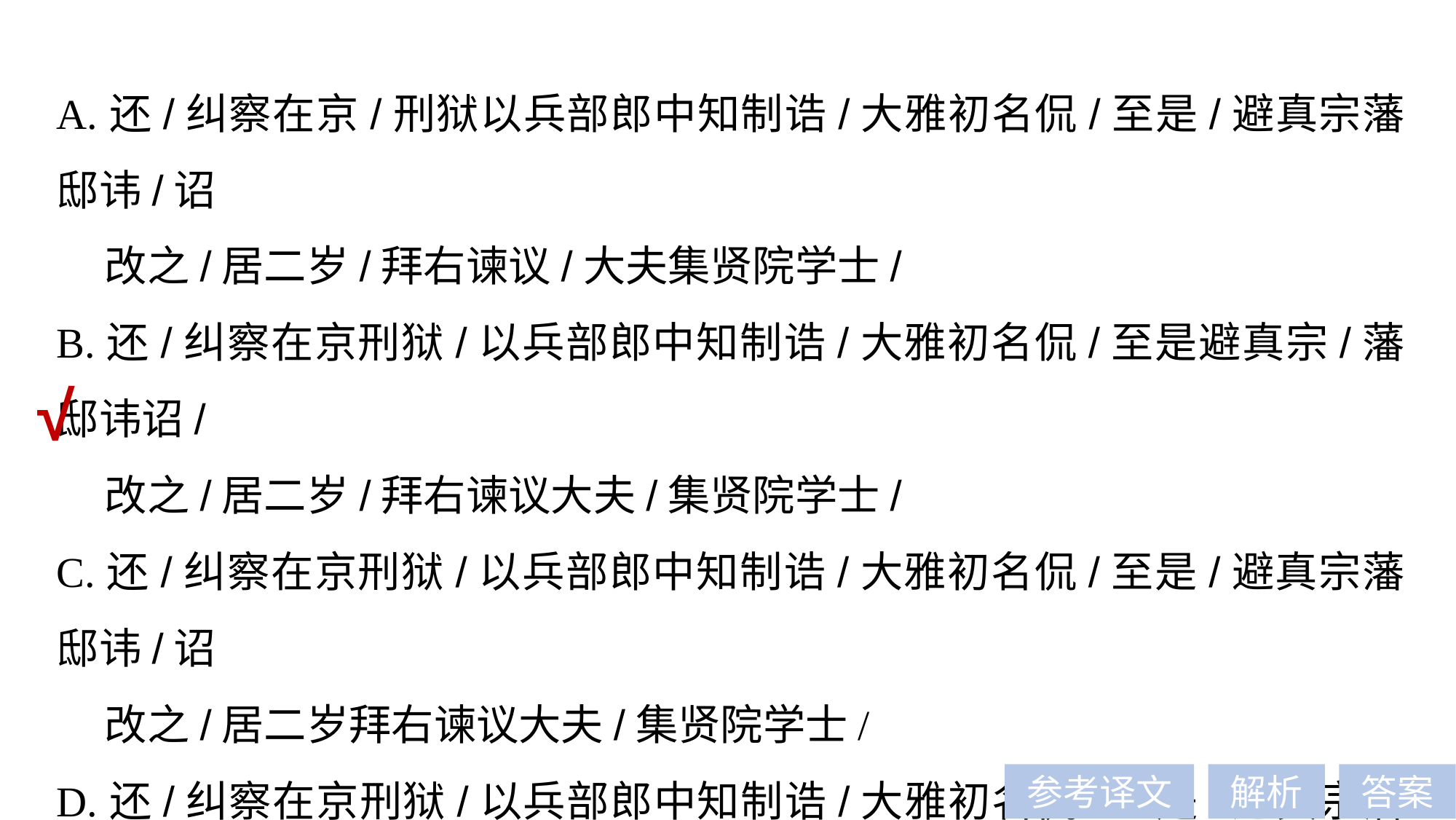

A.还/纠察在京/刑狱以兵部郎中知制诰/大雅初名侃/至是/避真宗藩邸讳/诏
    改之/居二岁/拜右谏议/大夫集贤院学士/
B.还/纠察在京刑狱/以兵部郎中知制诰/大雅初名侃/至是避真宗/藩邸讳诏/
    改之/居二岁/拜右谏议大夫/集贤院学士/
C.还/纠察在京刑狱/以兵部郎中知制诰/大雅初名侃/至是/避真宗藩邸讳/诏
    改之/居二岁拜右谏议大夫/集贤院学士/
D.还/纠察在京刑狱/以兵部郎中知制诰/大雅初名侃/至是/避真宗藩邸讳/诏
    改之居/二岁拜右谏议大夫/集贤院学士/
√
参考译文
解析
答案